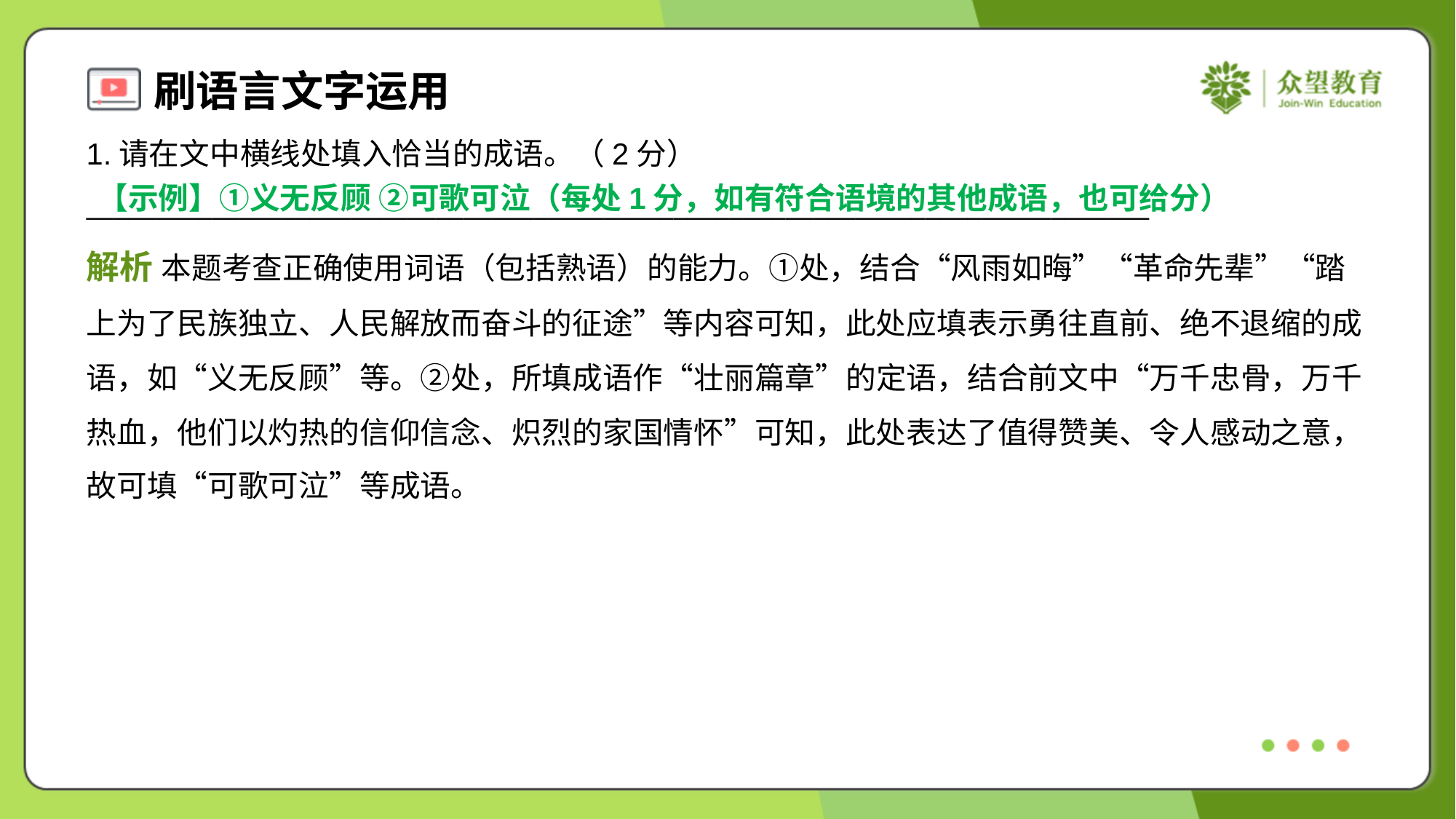

1.请在文中横线处填入恰当的成语。（2分）
____________________________________________________________________________
【示例】①义无反顾 ②可歌可泣（每处1分，如有符合语境的其他成语，也可给分）
解析 本题考查正确使用词语（包括熟语）的能力。①处，结合“风雨如晦”“革命先辈”“踏
上为了民族独立、人民解放而奋斗的征途”等内容可知，此处应填表示勇往直前、绝不退缩的成
语，如“义无反顾”等。②处，所填成语作“壮丽篇章”的定语，结合前文中“万千忠骨，万千
热血，他们以灼热的信仰信念、炽烈的家国情怀”可知，此处表达了值得赞美、令人感动之意，
故可填“可歌可泣”等成语。